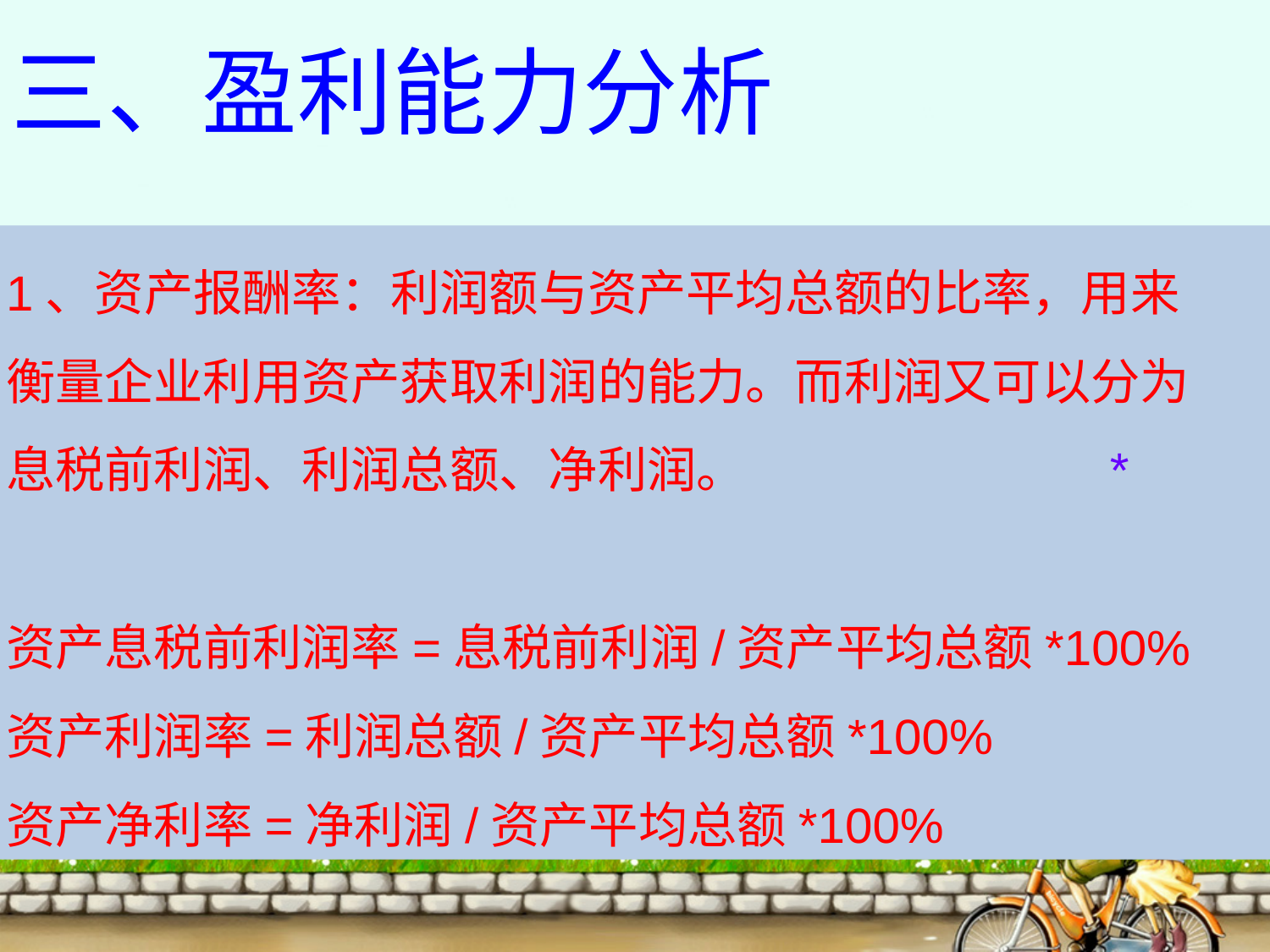

三、盈利能力分析
1、资产报酬率：利润额与资产平均总额的比率，用来
衡量企业利用资产获取利润的能力。而利润又可以分为
息税前利润、利润总额、净利润。                                *

资产息税前利润率=息税前利润/资产平均总额*100%
资产利润率=利润总额/资产平均总额*100%
资产净利率=净利润/资产平均总额*100%